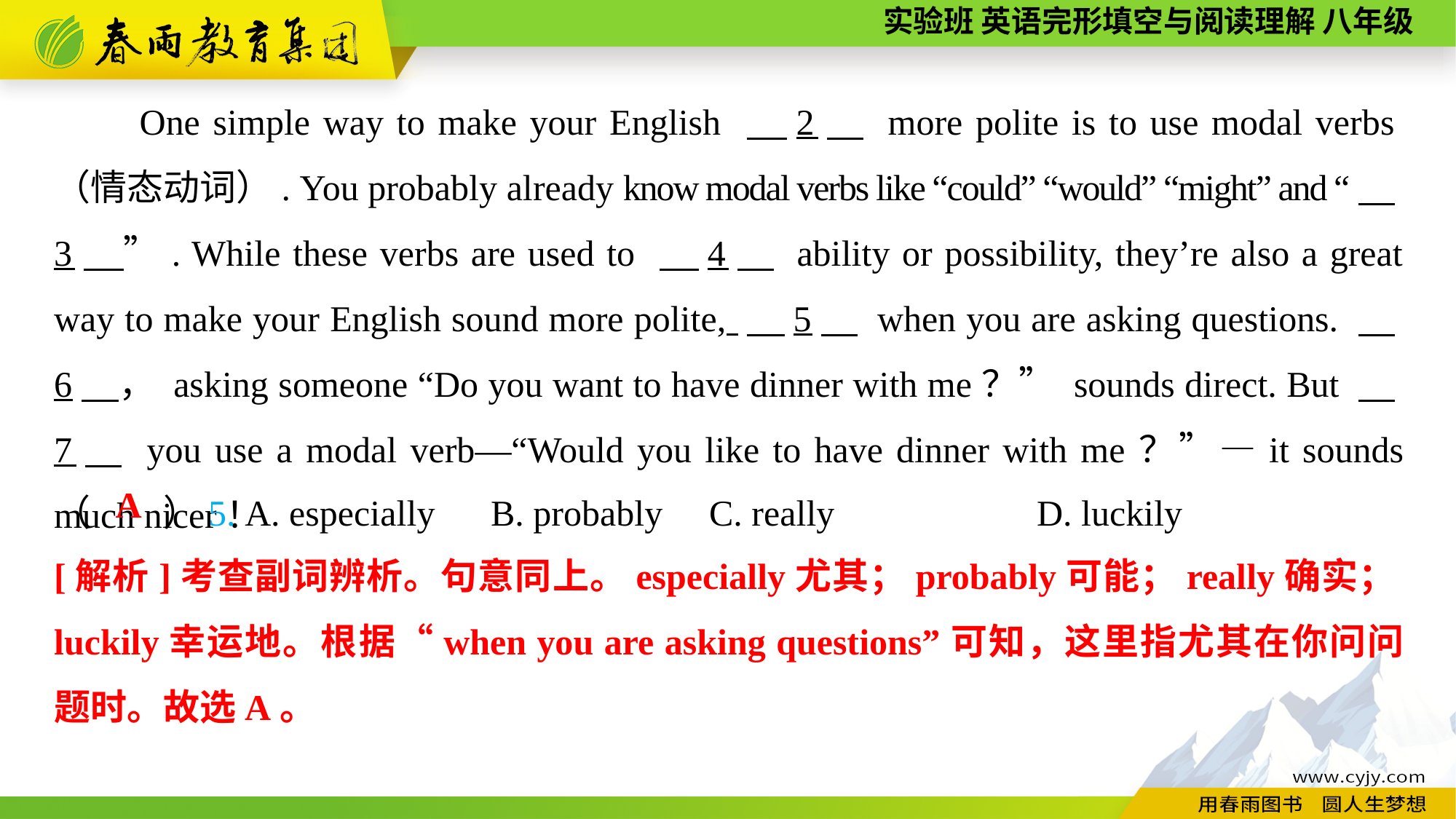

One simple way to make your English 　2　 more polite is to use modal verbs（情态动词）. You probably already know modal verbs like “could” “would” “might” and “　3　”. While these verbs are used to 　4　 ability or possibility, they’re also a great way to make your English sound more polite, 　5　 when you are asking questions. 　6　， asking someone “Do you want to have dinner with me？” sounds direct. But 　7　 you use a modal verb—“Would you like to have dinner with me？”—it sounds much nicer！
（　　）5. A. especially	B. probably	C. really		D. luckily
A
[解析]考查副词辨析。句意同上。especially尤其；probably可能；really确实；luckily幸运地。根据“when you are asking questions”可知，这里指尤其在你问问题时。故选A。